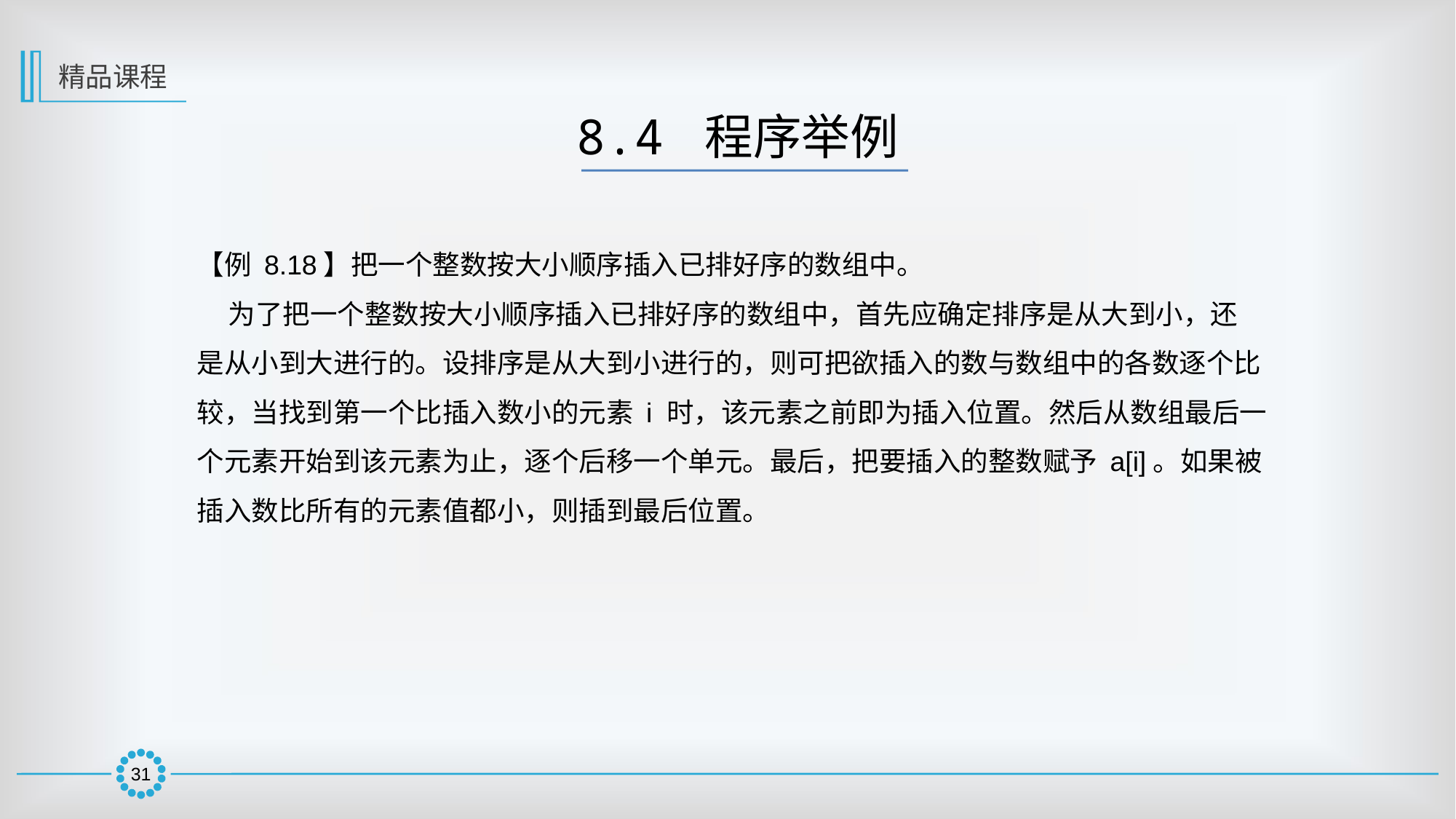

精品课程
8.4 程序举例

【例 8.18】把一个整数按大小顺序插入已排好序的数组中。
    为了把一个整数按大小顺序插入已排好序的数组中，首先应确定排序是从大到小，还
是从小到大进行的。设排序是从大到小进行的，则可把欲插入的数与数组中的各数逐个比
较，当找到第一个比插入数小的元素 i 时，该元素之前即为插入位置。然后从数组最后一
个元素开始到该元素为止，逐个后移一个单元。最后，把要插入的整数赋予 a[i]。如果被
插入数比所有的元素值都小，则插到最后位置。

31